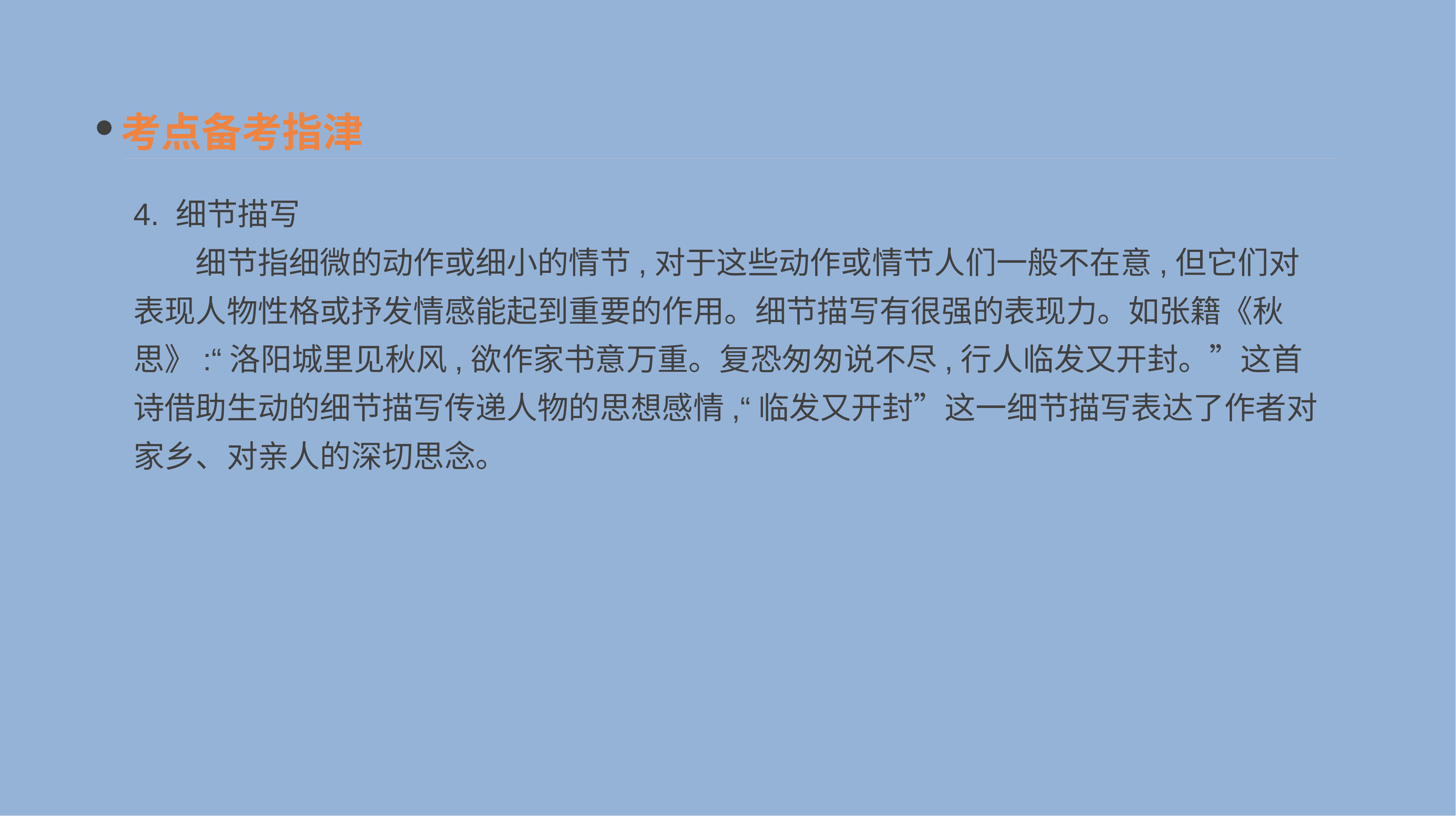

考点备考指津

4. 细节描写
　　细节指细微的动作或细小的情节,对于这些动作或情节人们一般不在意,但它们对表现人物性格或抒发情感能起到重要的作用。细节描写有很强的表现力。如张籍《秋思》:“洛阳城里见秋风,欲作家书意万重。复恐匆匆说不尽,行人临发又开封。”这首诗借助生动的细节描写传递人物的思想感情,“临发又开封”这一细节描写表达了作者对家乡、对亲人的深切思念。